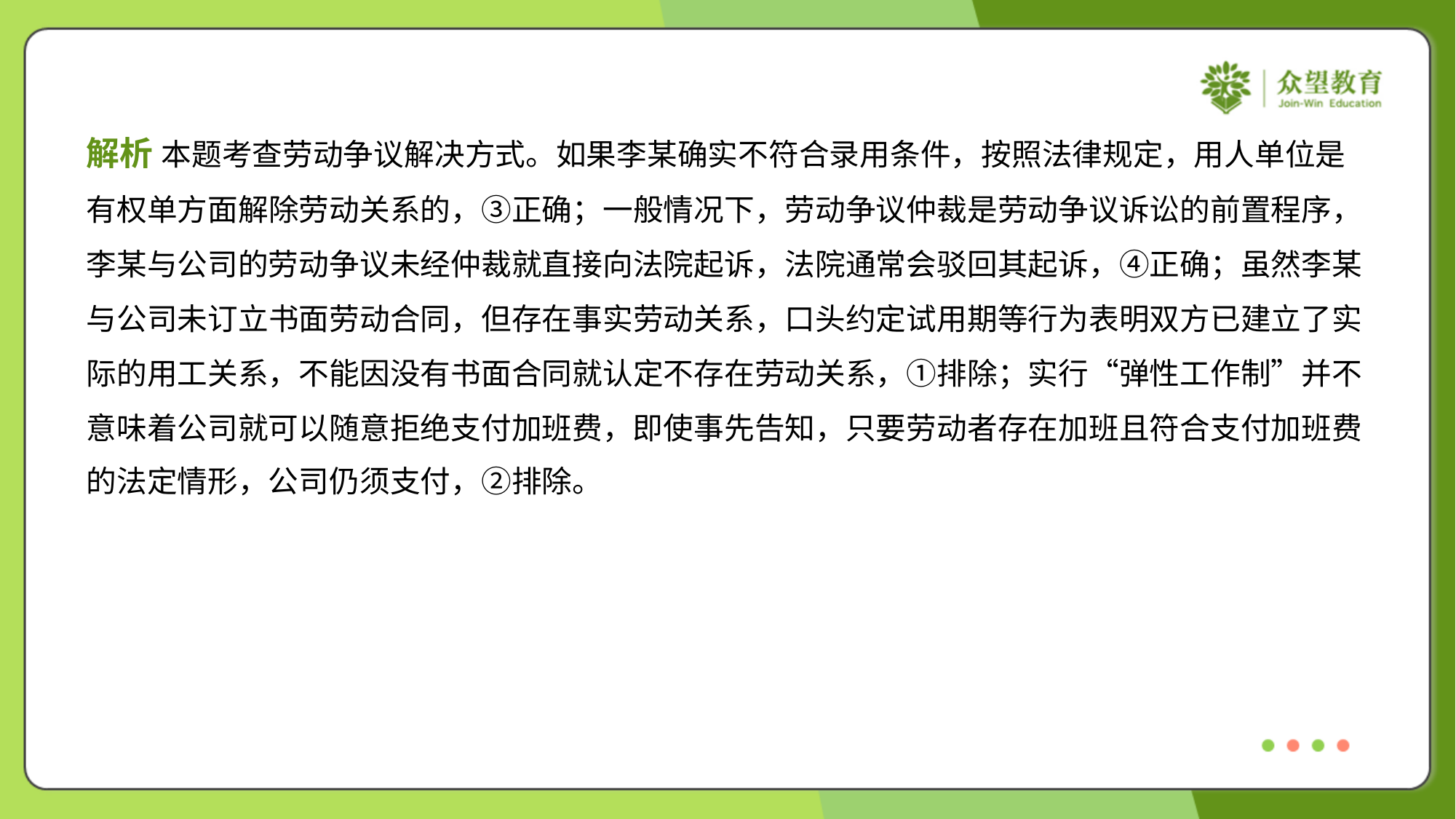

解析 本题考查劳动争议解决方式。如果李某确实不符合录用条件，按照法律规定，用人单位是
有权单方面解除劳动关系的，③正确；一般情况下，劳动争议仲裁是劳动争议诉讼的前置程序，
李某与公司的劳动争议未经仲裁就直接向法院起诉，法院通常会驳回其起诉，④正确；虽然李某
与公司未订立书面劳动合同，但存在事实劳动关系，口头约定试用期等行为表明双方已建立了实
际的用工关系，不能因没有书面合同就认定不存在劳动关系，①排除；实行“弹性工作制”并不
意味着公司就可以随意拒绝支付加班费，即使事先告知，只要劳动者存在加班且符合支付加班费
的法定情形，公司仍须支付，②排除。